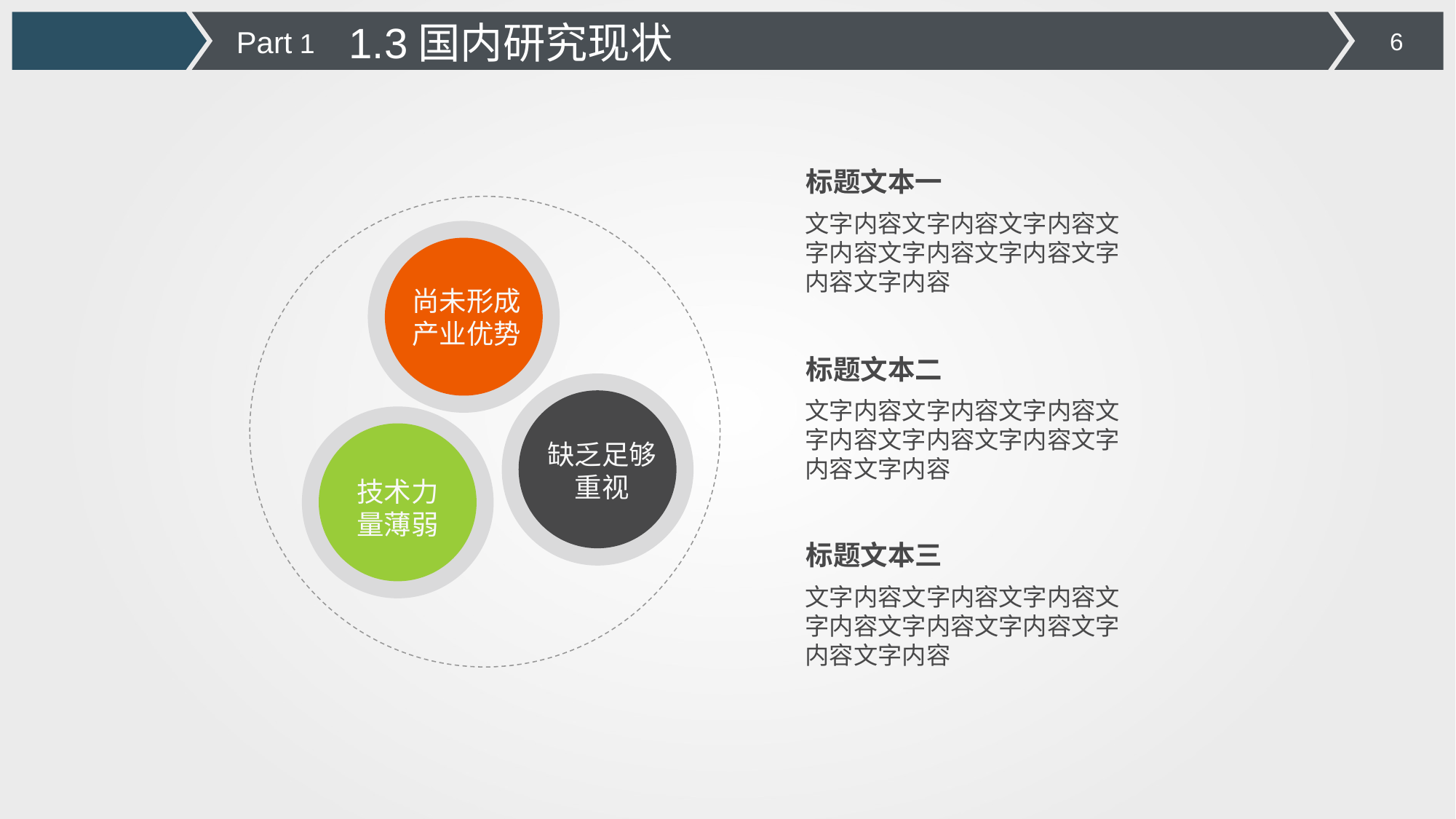

1.3国内研究现状
Part 1
标题文本一

文字内容文字内容文字内容文字内容文字内容文字内容文字内容文字内容

尚未形成产业优势
标题文本二

文字内容文字内容文字内容文字内容文字内容文字内容文字内容文字内容

缺乏足够重视
技术力量薄弱
标题文本三
文字内容文字内容文字内容文字内容文字内容文字内容文字内容文字内容